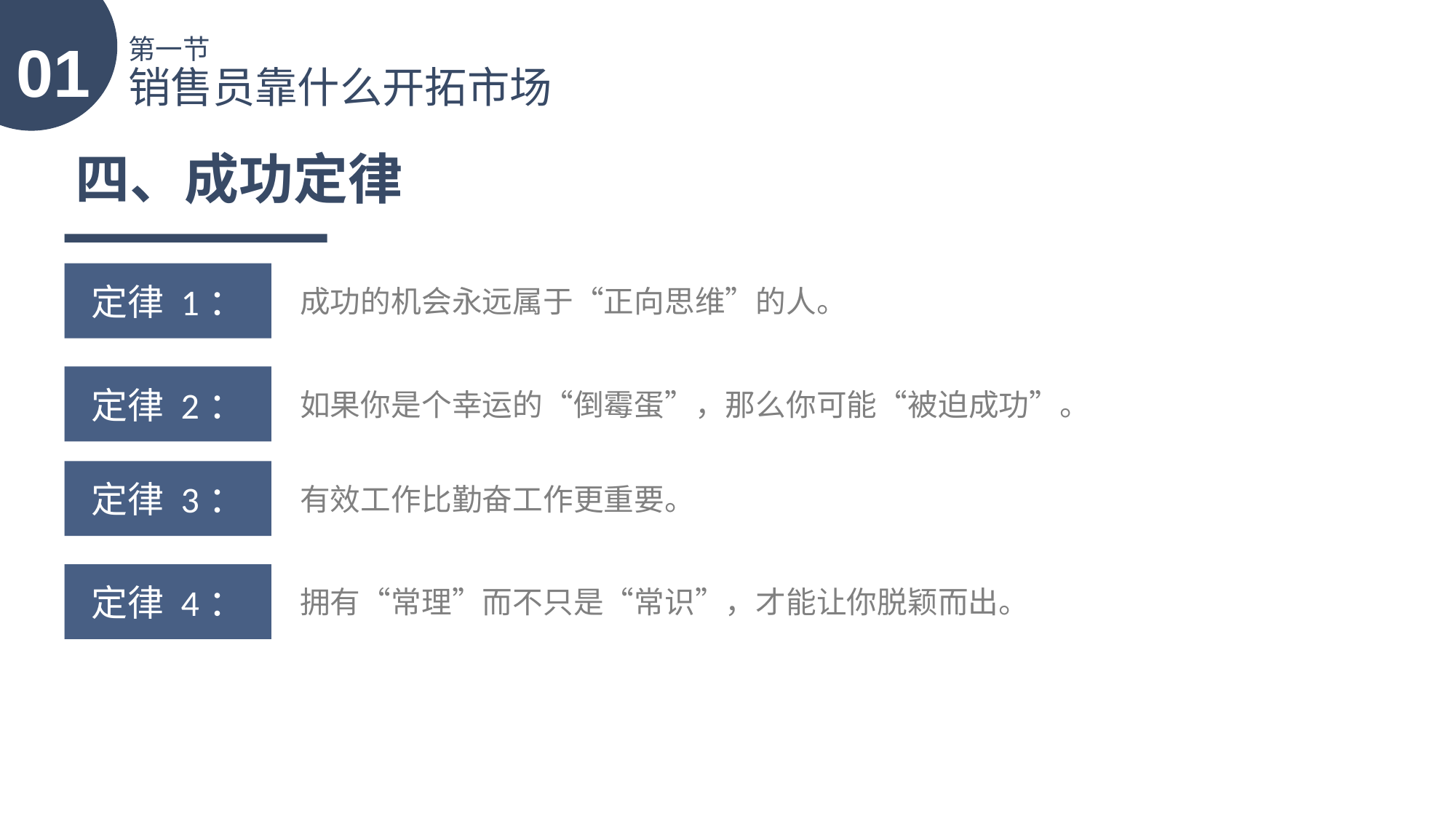

01
第一节
销售员靠什么开拓市场
四、成功定律

定律 1：
成功的机会永远属于“正向思维”的人。
定律 2：
如果你是个幸运的“倒霉蛋”，那么你可能“被迫成功”。
定律 3：
有效工作比勤奋工作更重要。
定律 4：
拥有“常理”而不只是“常识”，才能让你脱颖而出。